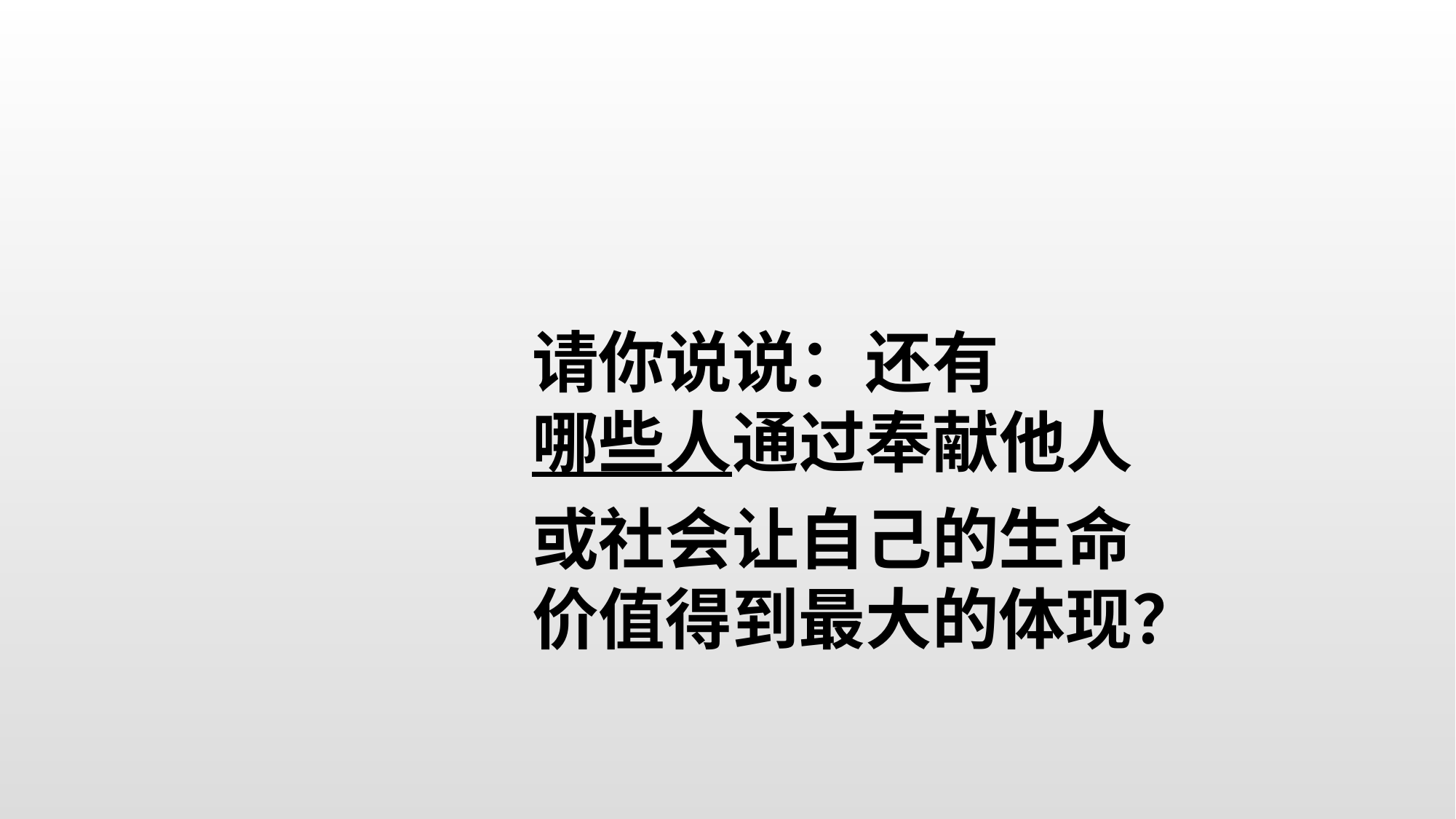

请你说说：还有哪些人通过奉献他人或社会让自己的生命价值得到最大的体现？